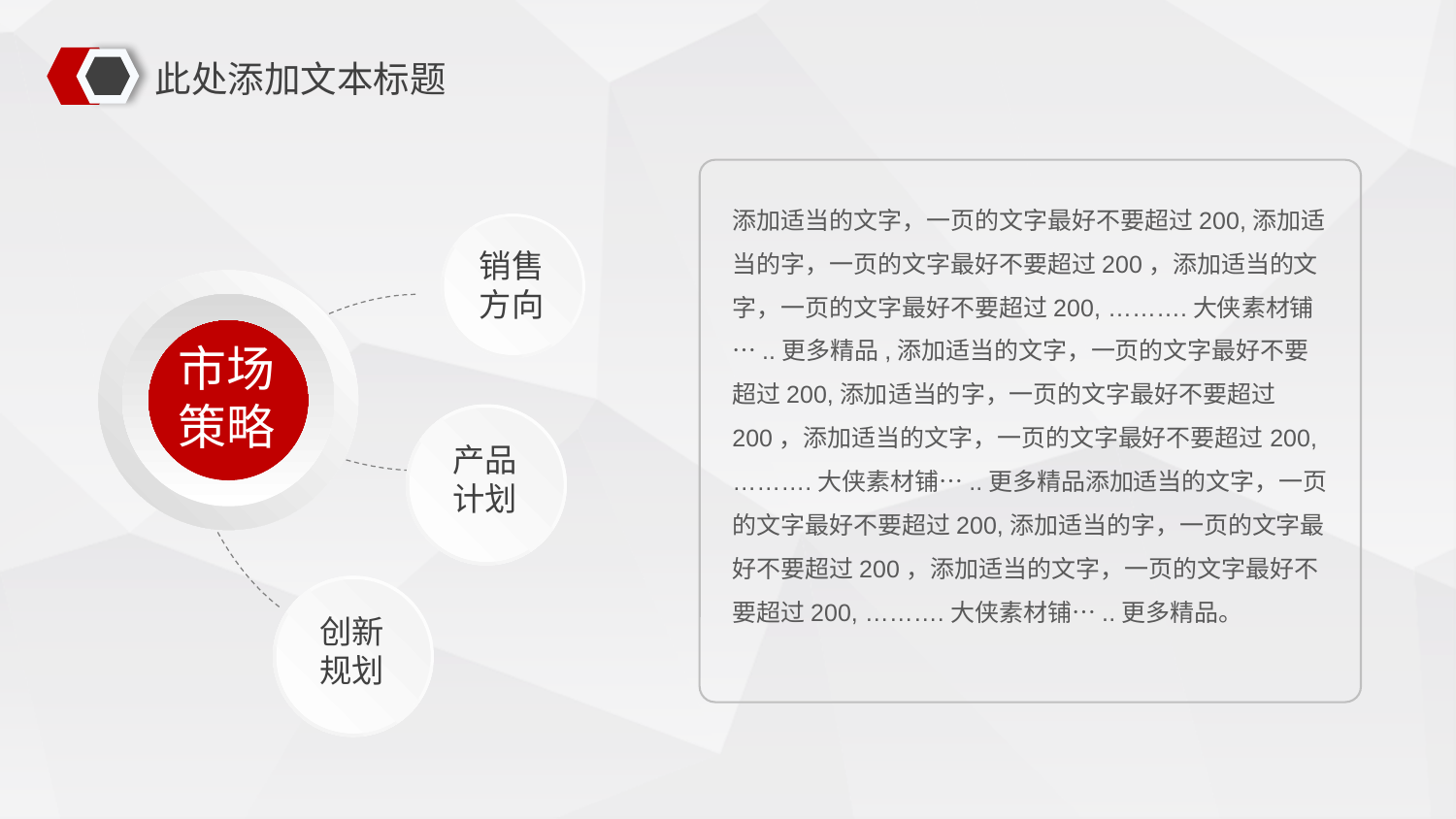

此处添加文本标题

添加适当的文字，一页的文字最好不要超过200,添加适当的字，一页的文字最好不要超过200，添加适当的文字，一页的文字最好不要超过200, ……….大侠素材铺…..更多精品,添加适当的文字，一页的文字最好不要超过200,添加适当的字，一页的文字最好不要超过200，添加适当的文字，一页的文字最好不要超过200, ……….大侠素材铺…..更多精品添加适当的文字，一页的文字最好不要超过200,添加适当的字，一页的文字最好不要超过200，添加适当的文字，一页的文字最好不要超过200, ……….大侠素材铺…..更多精品。

销售
方向

市场策略

产品
计划

创新
规划